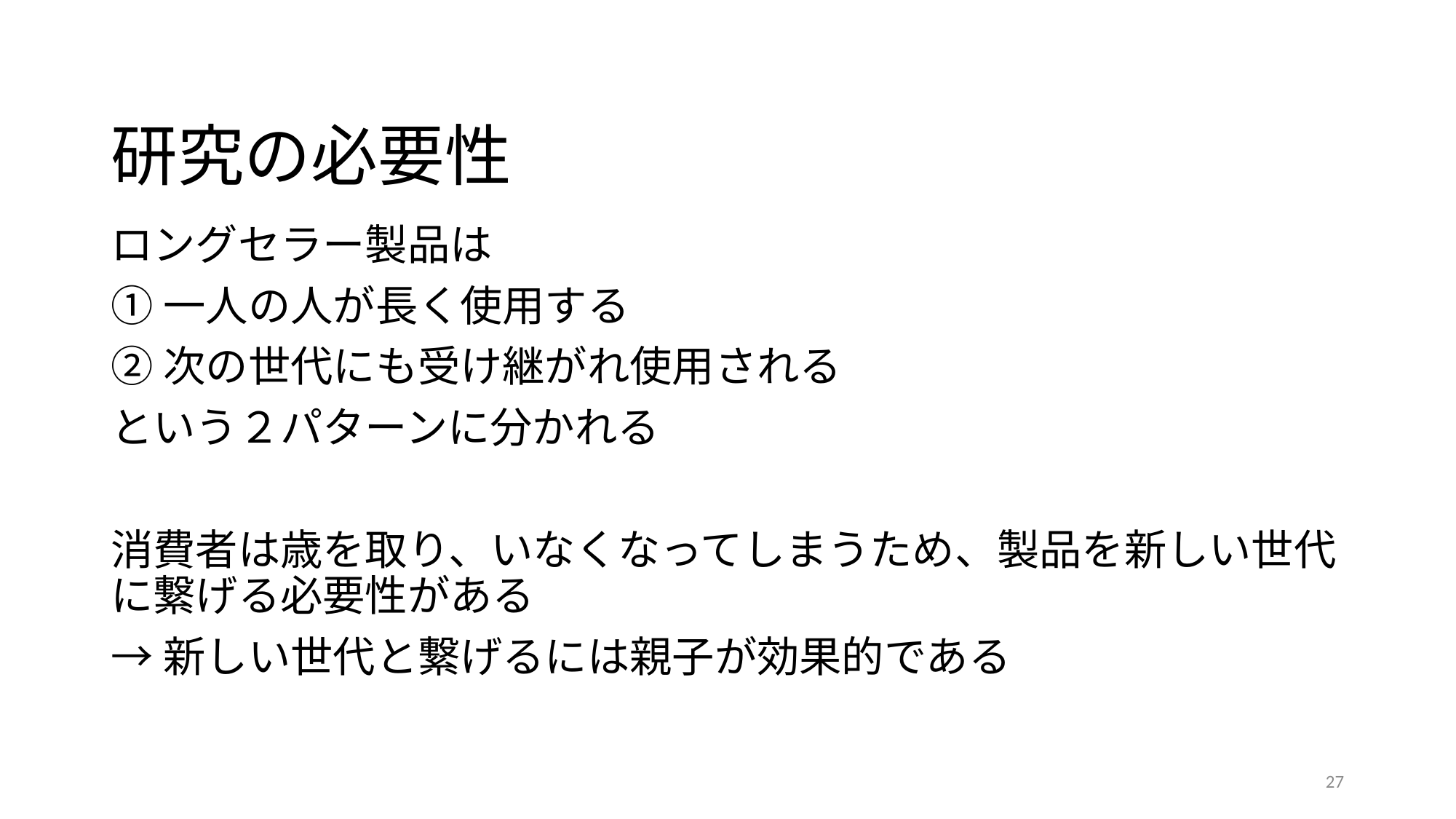

# 研究の必要性
ロングセラー製品は
①一人の人が長く使用する
②次の世代にも受け継がれ使用される
という２パターンに分かれる

消費者は歳を取り、いなくなってしまうため、製品を新しい世代に繋げる必要性がある
→新しい世代と繋げるには親子が効果的である

27